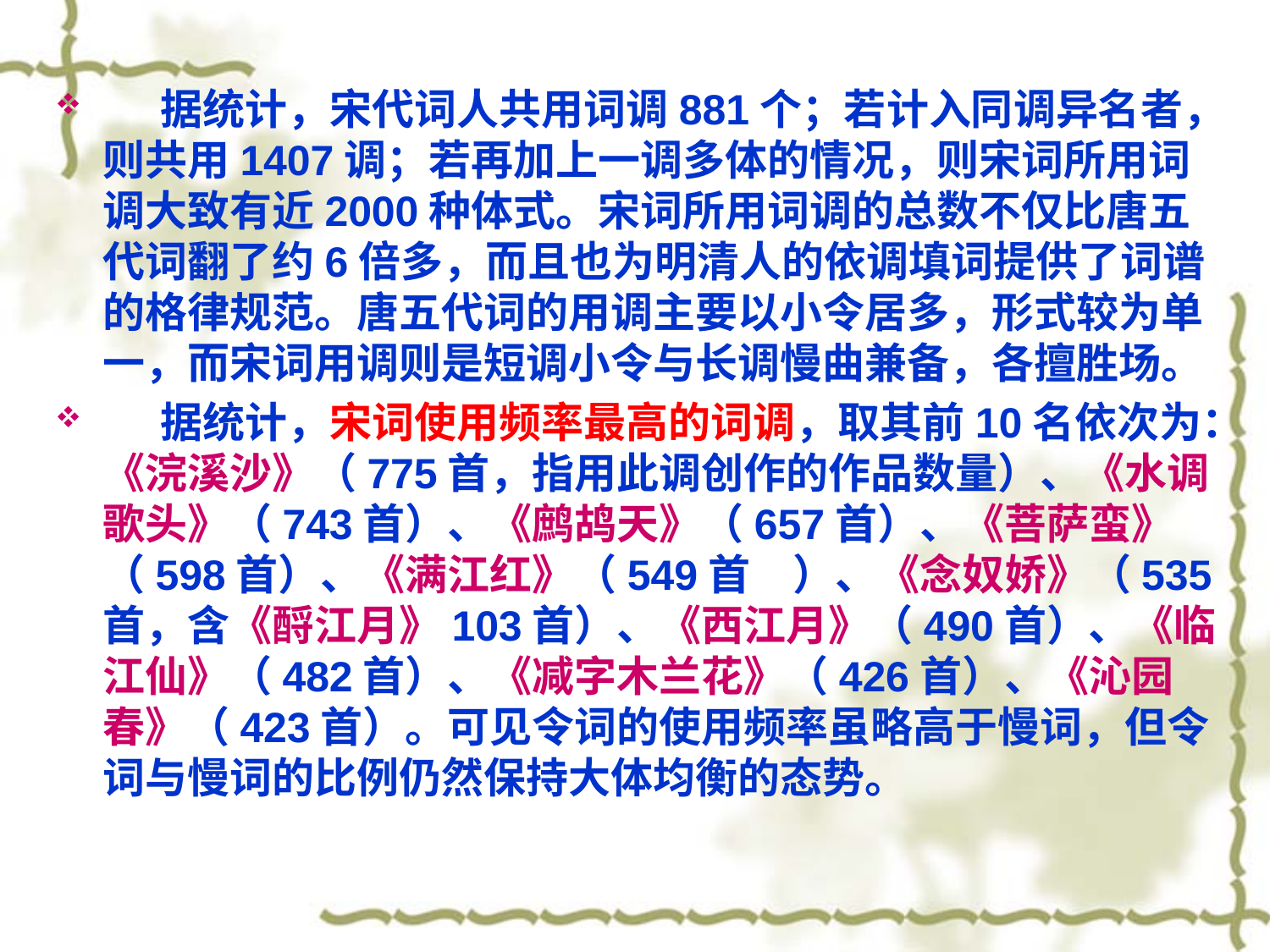

据统计，宋代词人共用词调881个；若计入同调异名者，则共用1407调；若再加上一调多体的情况，则宋词所用词调大致有近2000种体式。宋词所用词调的总数不仅比唐五代词翻了约6倍多，而且也为明清人的依调填词提供了词谱的格律规范。唐五代词的用调主要以小令居多，形式较为单一，而宋词用调则是短调小令与长调慢曲兼备，各擅胜场。
     据统计，宋词使用频率最高的词调，取其前10名依次为：《浣溪沙》（775首，指用此调创作的作品数量）、《水调歌头》（743首）、《鹧鸪天》（657首）、《菩萨蛮》（598首）、《满江红》（549首　）、《念奴娇》（535首，含《酹江月》103首）、《西江月》（490首）、《临江仙》（482首）、《减字木兰花》（426首）、《沁园春》（423首）。可见令词的使用频率虽略高于慢词，但令词与慢词的比例仍然保持大体均衡的态势。

#